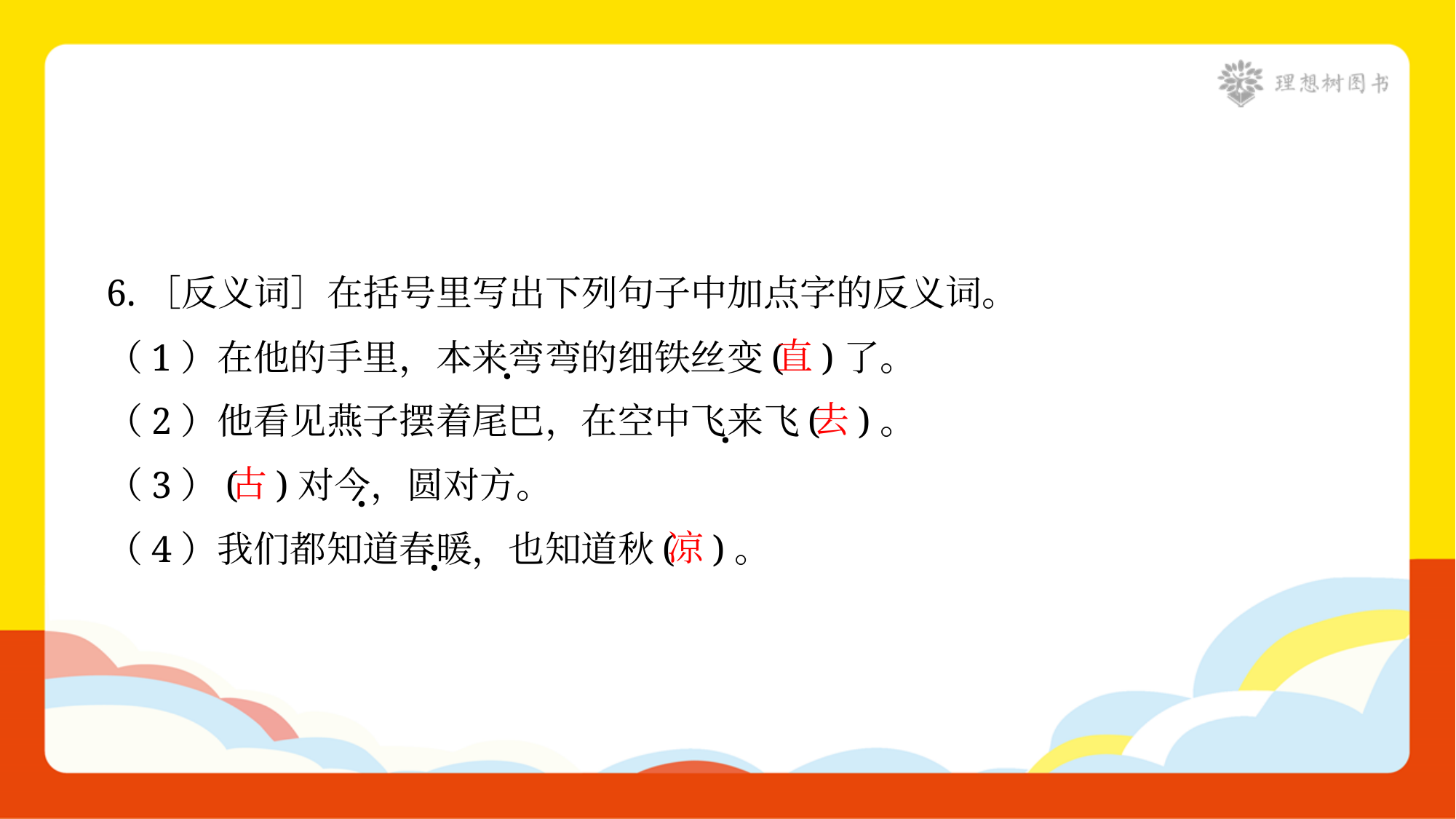

6.［反义词］在括号里写出下列句子中加点字的反义词。
直
（1）在他的手里，本来弯弯的细铁丝变(    )了。

去
（2）他看见燕子摆着尾巴，在空中飞来飞(    )。

古
（3）(    )对今，圆对方。

凉
（4）我们都知道春暖，也知道秋(    )。